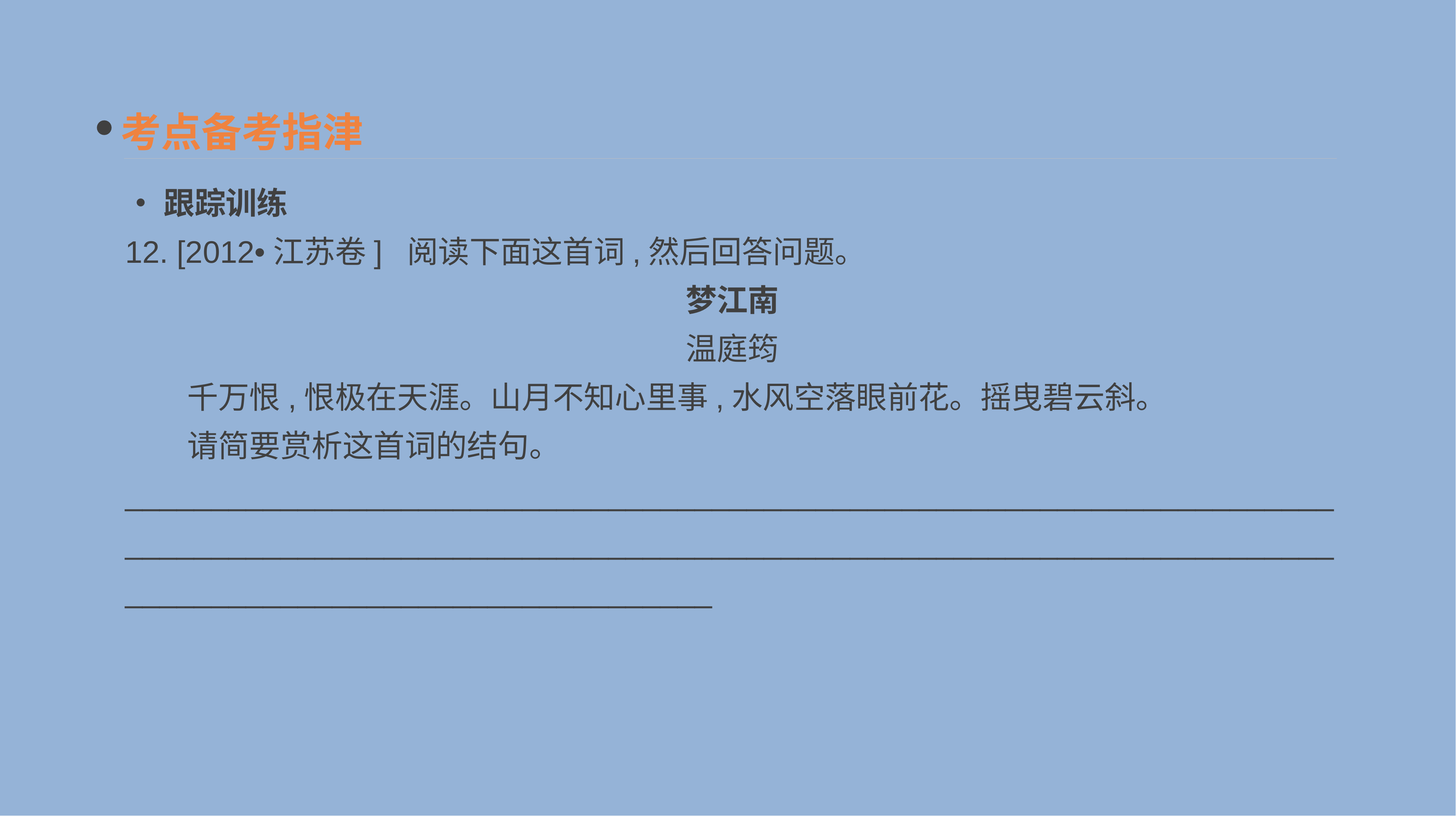

考点备考指津

•跟踪训练
12. [2012•江苏卷]  阅读下面这首词,然后回答问题。
梦江南
温庭筠
　　千万恨,恨极在天涯。山月不知心里事,水风空落眼前花。摇曳碧云斜。
　　请简要赏析这首词的结句。
______________________________________________________________________________________________________________________________________________________________________________